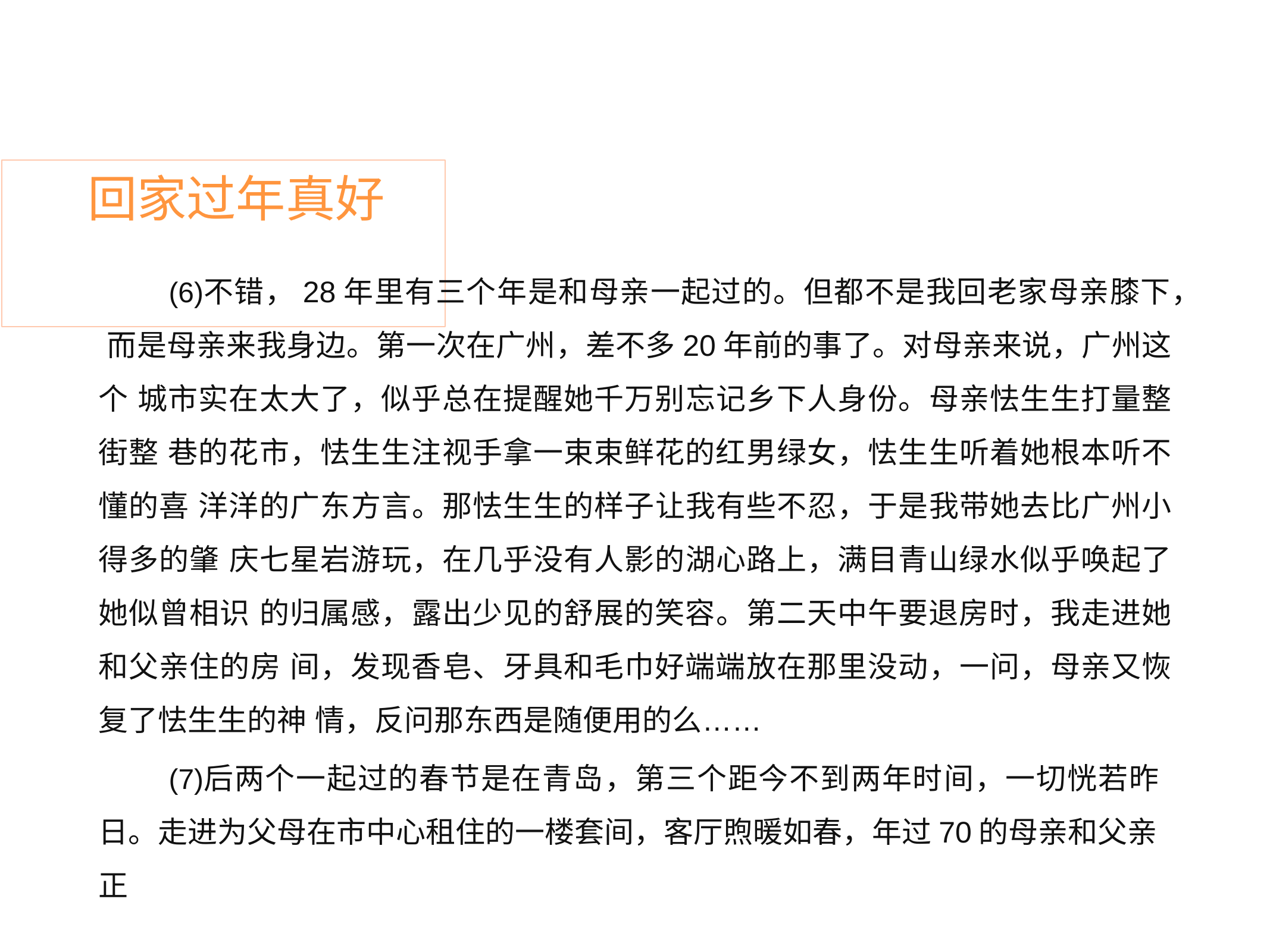

# 回家过年真好
不错，28年里有三个年是和母亲一起过的。但都不是我回老家母亲膝下， 而是母亲来我身边。第一次在广州，差不多20年前的事了。对母亲来说，广州这个 城市实在太大了，似乎总在提醒她千万别忘记乡下人身份。母亲怯生生打量整街整 巷的花市，怯生生注视手拿一束束鲜花的红男绿女，怯生生听着她根本听不懂的喜 洋洋的广东方言。那怯生生的样子让我有些不忍，于是我带她去比广州小得多的肇 庆七星岩游玩，在几乎没有人影的湖心路上，满目青山绿水似乎唤起了她似曾相识 的归属感，露出少见的舒展的笑容。第二天中午要退房时，我走进她和父亲住的房 间，发现香皂、牙具和毛巾好端端放在那里没动，一问，母亲又恢复了怯生生的神 情，反问那东西是随便用的么……
后两个一起过的春节是在青岛，第三个距今不到两年时间，一切恍若昨 日。走进为父母在市中心租住的一楼套间，客厅煦暖如春，年过70的母亲和父亲正